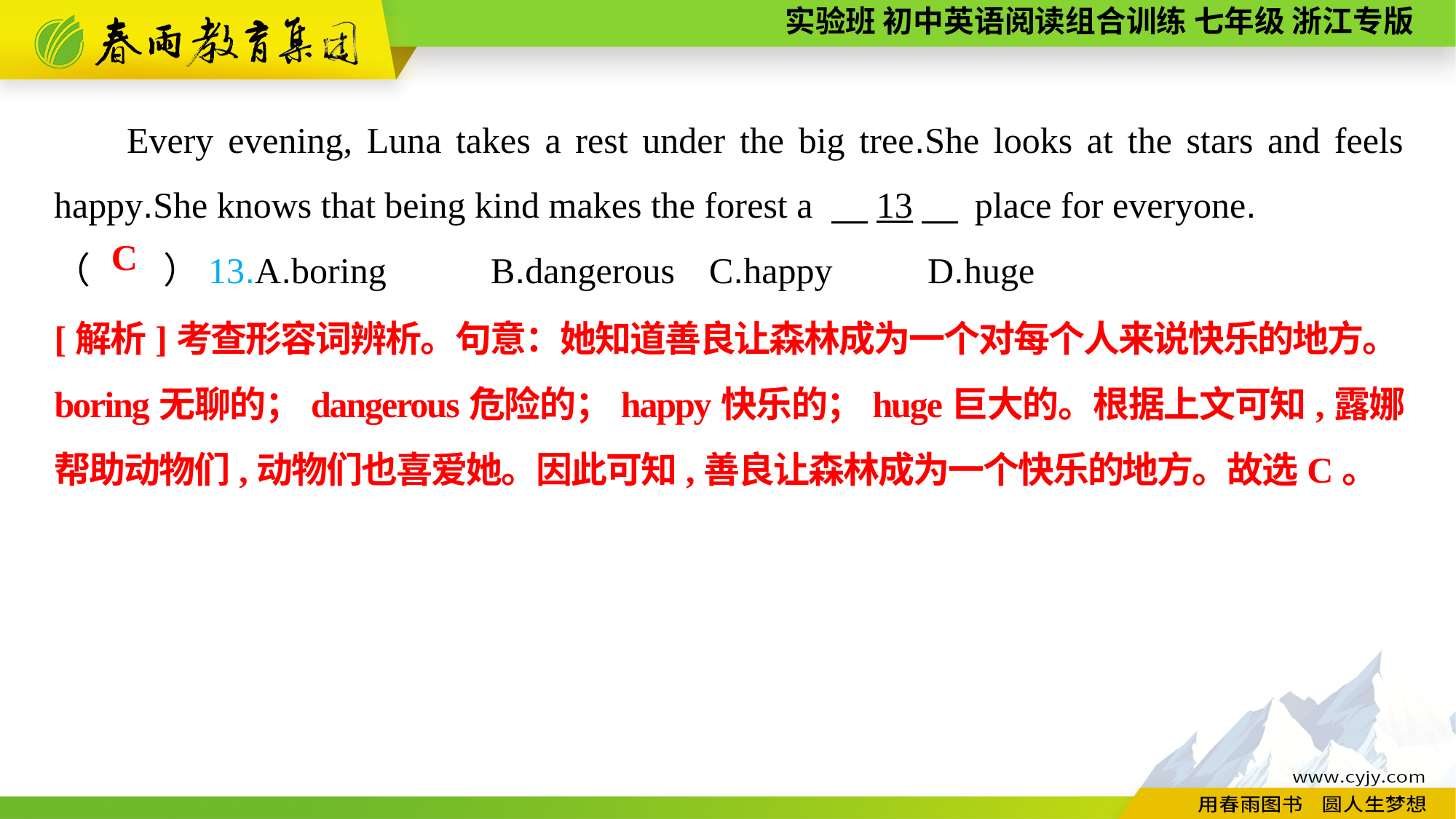

Every evening, Luna takes a rest under the big tree.She looks at the stars and feels happy.She knows that being kind makes the forest a 　13　 place for everyone.
（　　）13.A.boring	B.dangerous	C.happy	D.huge
C
[解析]考查形容词辨析。句意：她知道善良让森林成为一个对每个人来说快乐的地方。boring无聊的；dangerous危险的；happy快乐的；huge巨大的。根据上文可知,露娜帮助动物们,动物们也喜爱她。因此可知,善良让森林成为一个快乐的地方。故选C。